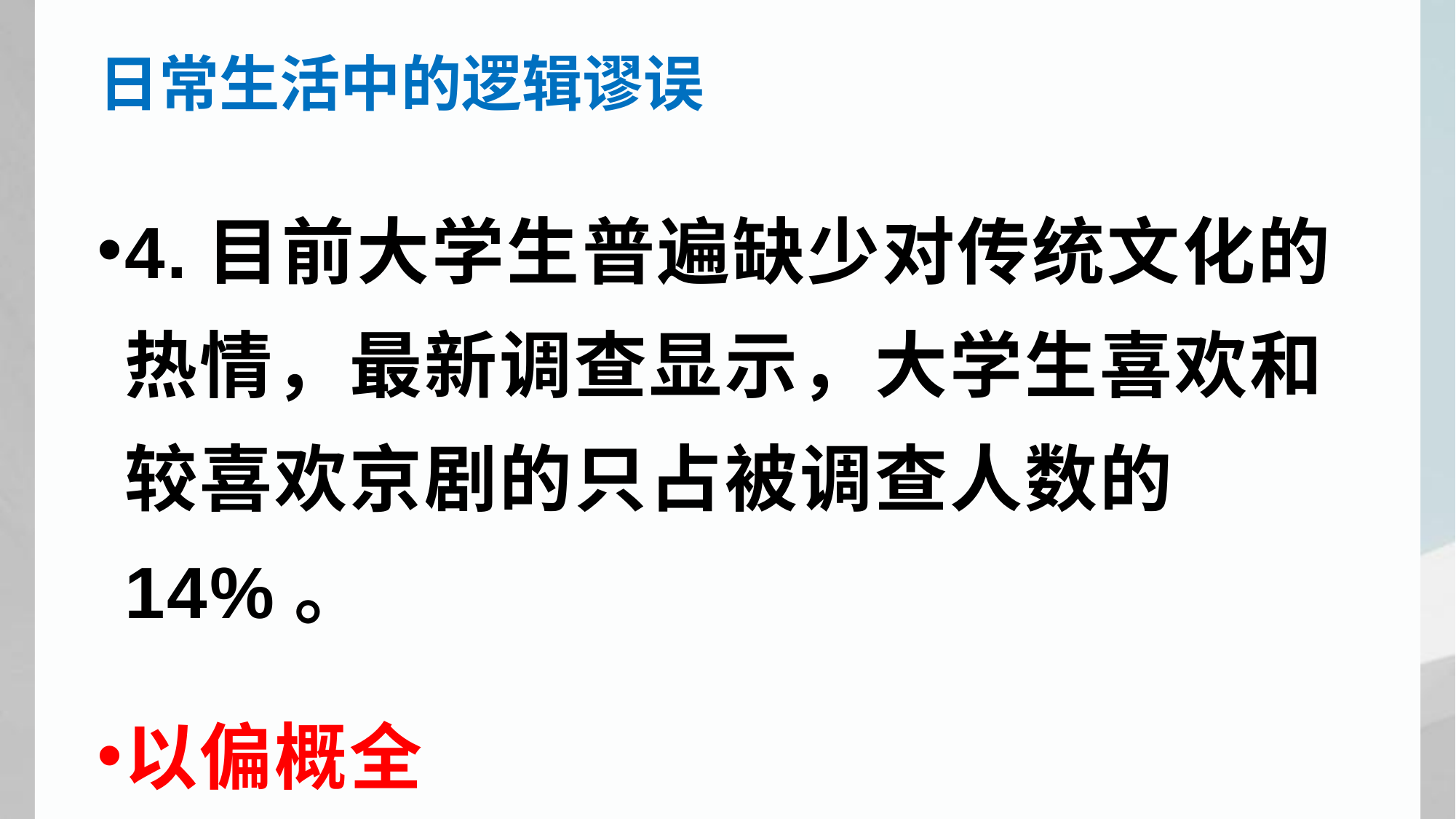

日常生活中的逻辑谬误
4.目前大学生普遍缺少对传统文化的热情，最新调查显示，大学生喜欢和较喜欢京剧的只占被调查人数的14%。
以偏概全